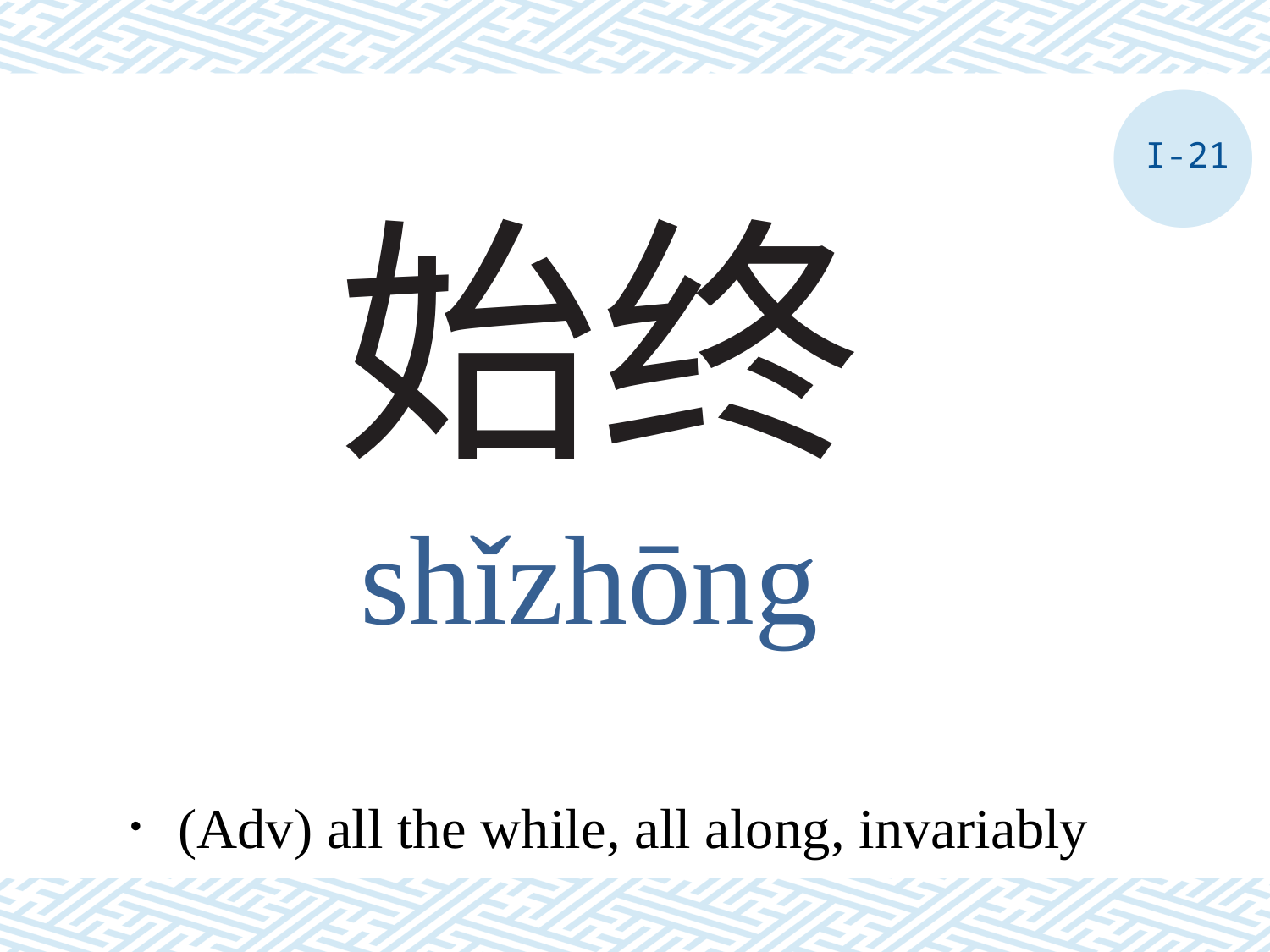

I-21

# 始终
shǐzhōng
．(Adv) all the while, all along, invariably